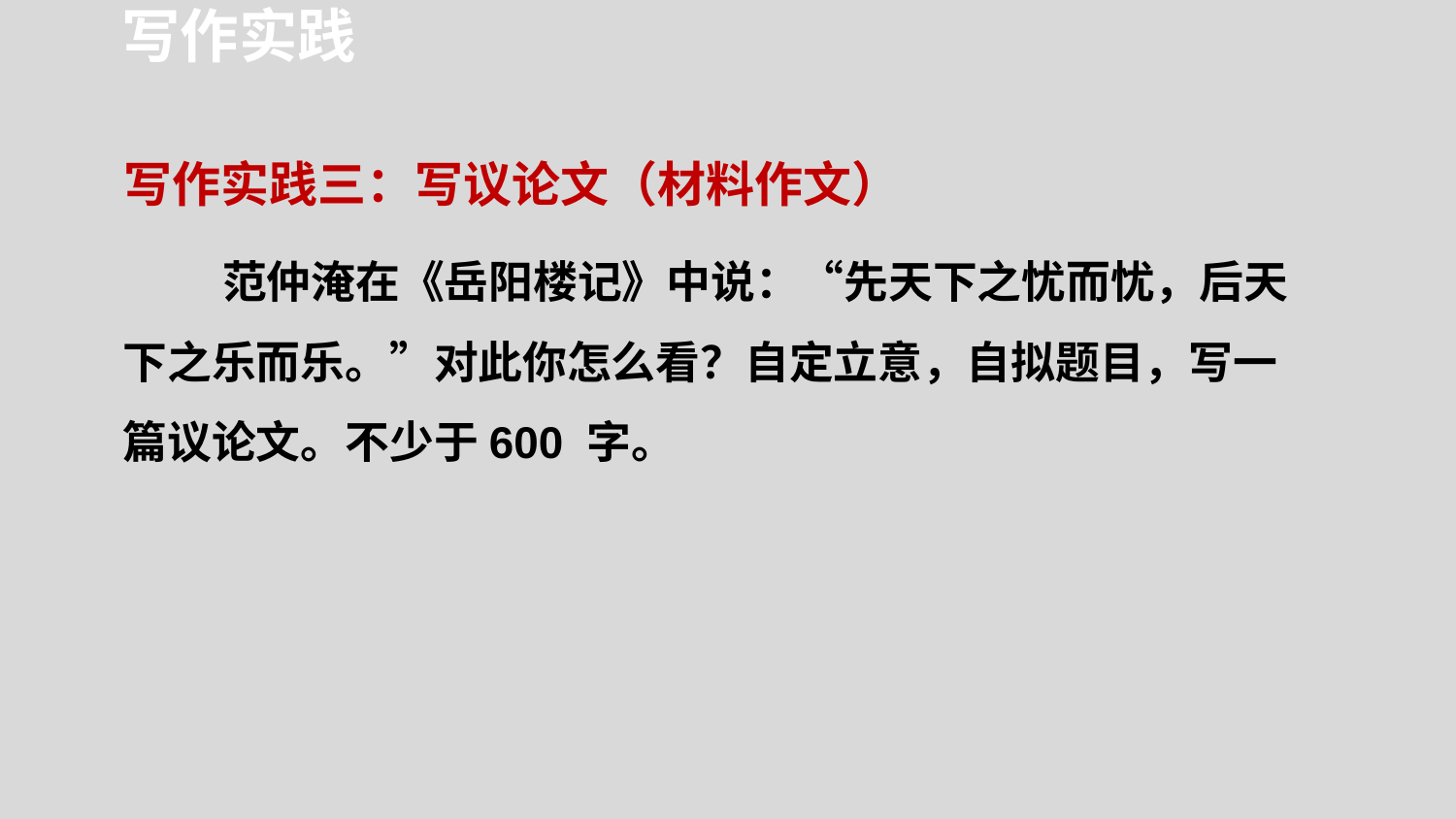

写作实践
写作实践三：写议论文（材料作文）
范仲淹在《岳阳楼记》中说：“先天下之忧而忧，后天下之乐而乐。”对此你怎么看？自定立意，自拟题目，写一篇议论文。不少于600 字。